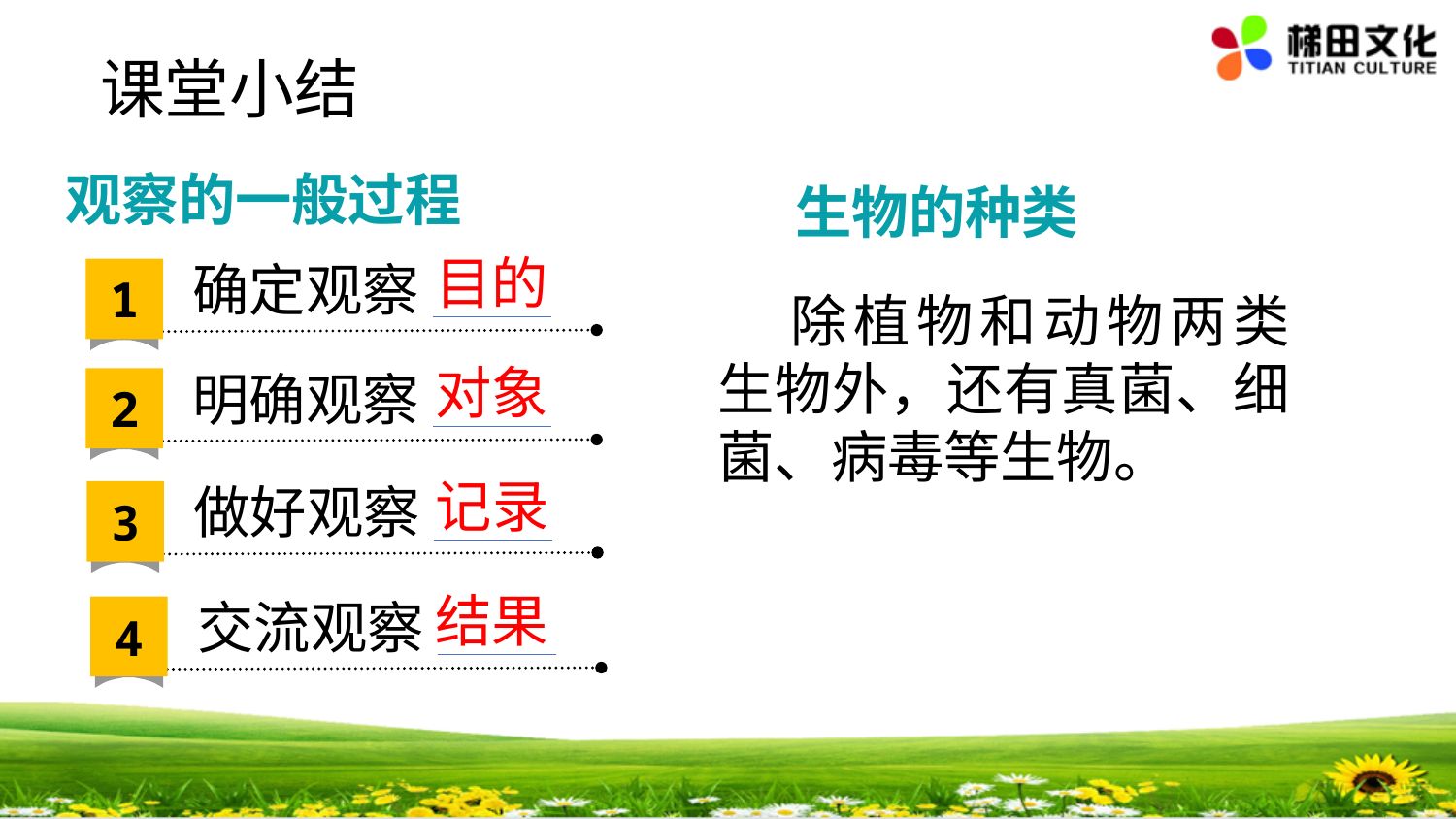

课堂小结
生物的种类
观察的一般过程
目的
确定观察
1

除植物和动物两类生物外，还有真菌、细菌、病毒等生物。
对象
明确观察
2

记录
做好观察
3

结果
交流观察
4